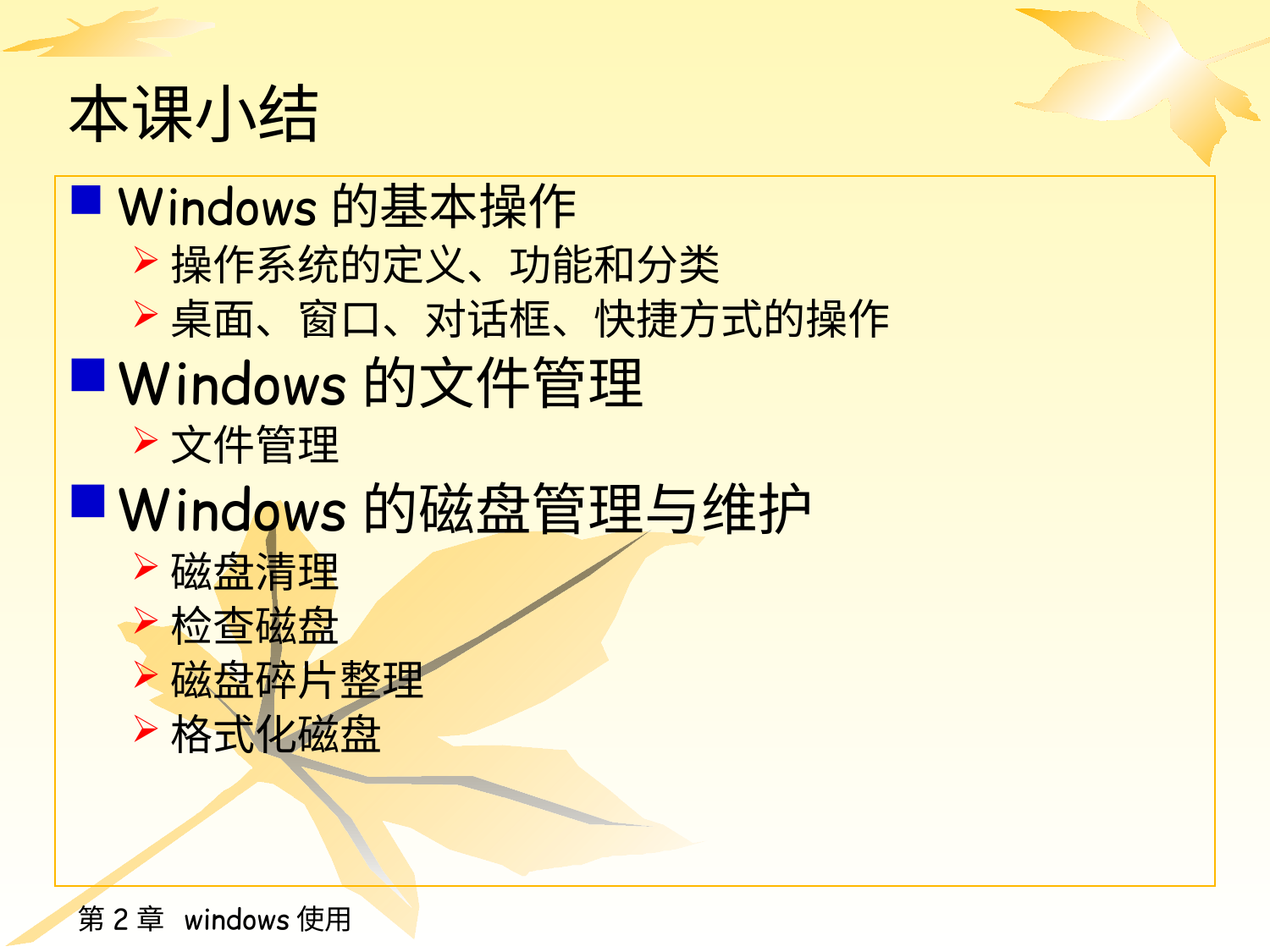

# 本课小结
Windows的基本操作
操作系统的定义、功能和分类
桌面、窗口、对话框、快捷方式的操作
Windows的文件管理
文件管理
Windows的磁盘管理与维护
磁盘清理
检查磁盘
磁盘碎片整理
格式化磁盘